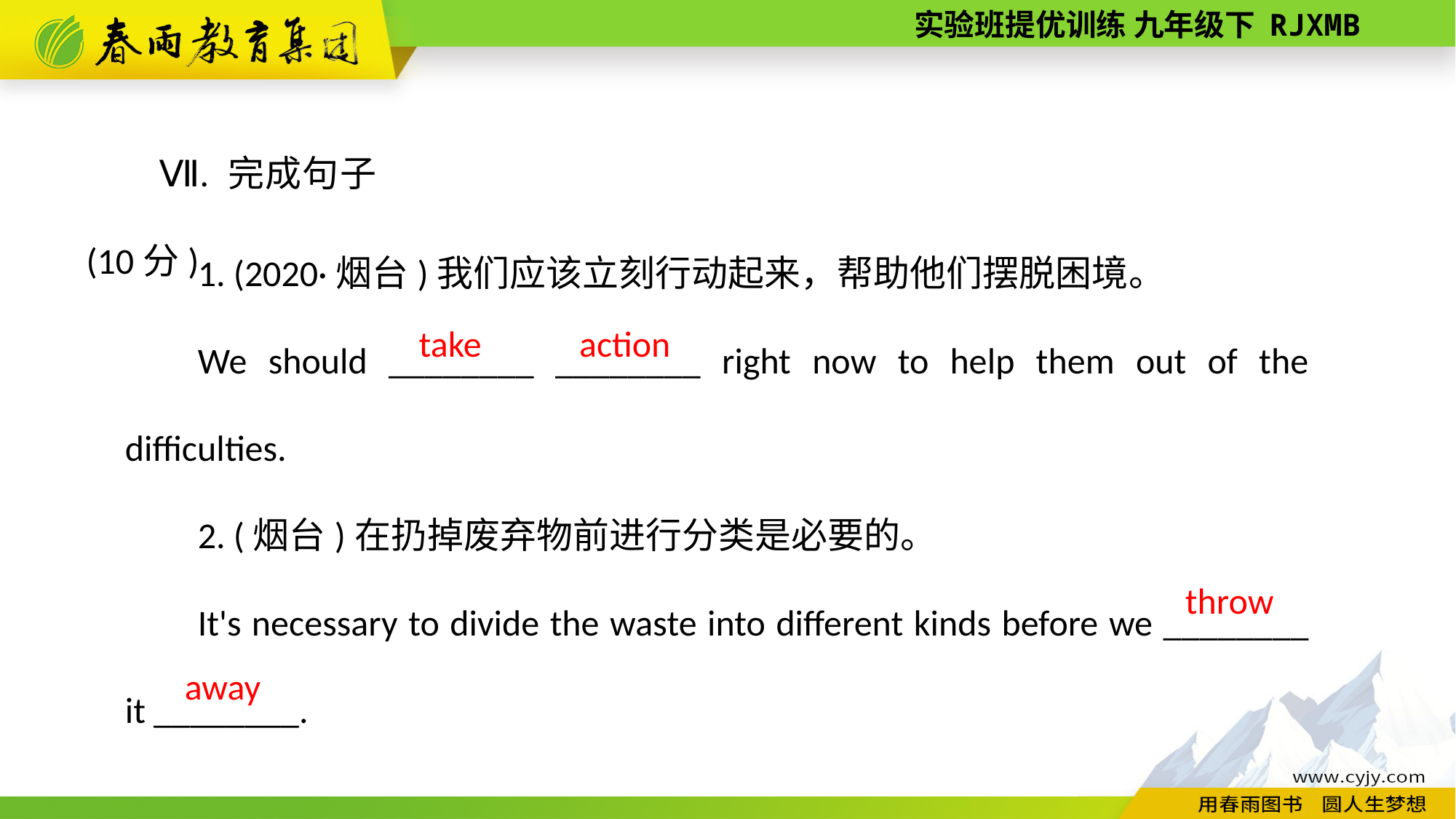

Ⅶ. 完成句子(10分)
1. (2020·烟台)我们应该立刻行动起来，帮助他们摆脱困境。
We should ________ ________ right now to help them out of the difficulties.
2. (烟台)在扔掉废弃物前进行分类是必要的。
It's necessary to divide the waste into different kinds before we ________ it ________.
take
action
throw
away